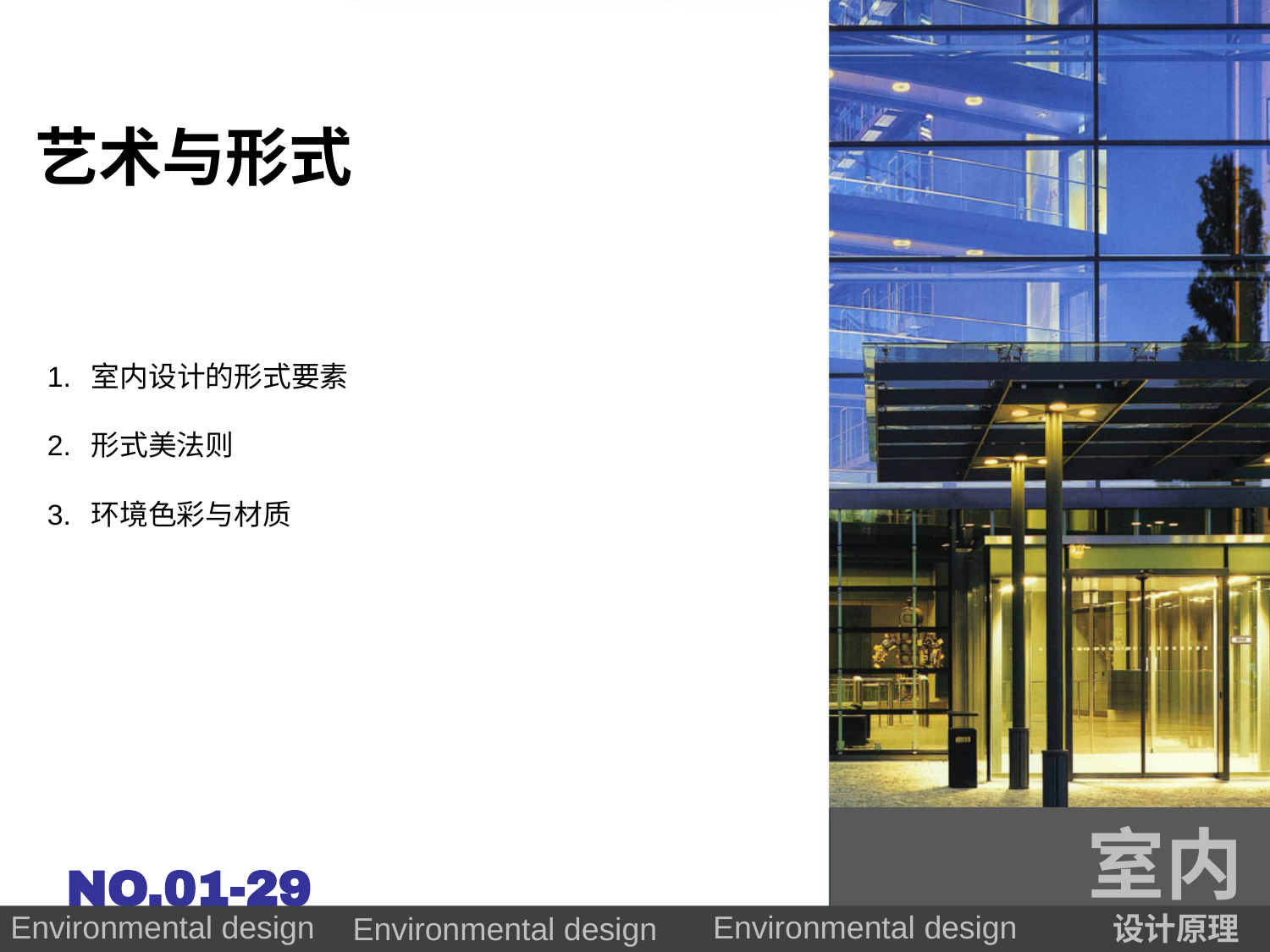

# 艺术与形式
1. 室内设计的形式要素
2. 形式美法则
3. 环境色彩与材质

室内

NO.01-29
设计原理
Environmental design
Environmental design
Environmental design